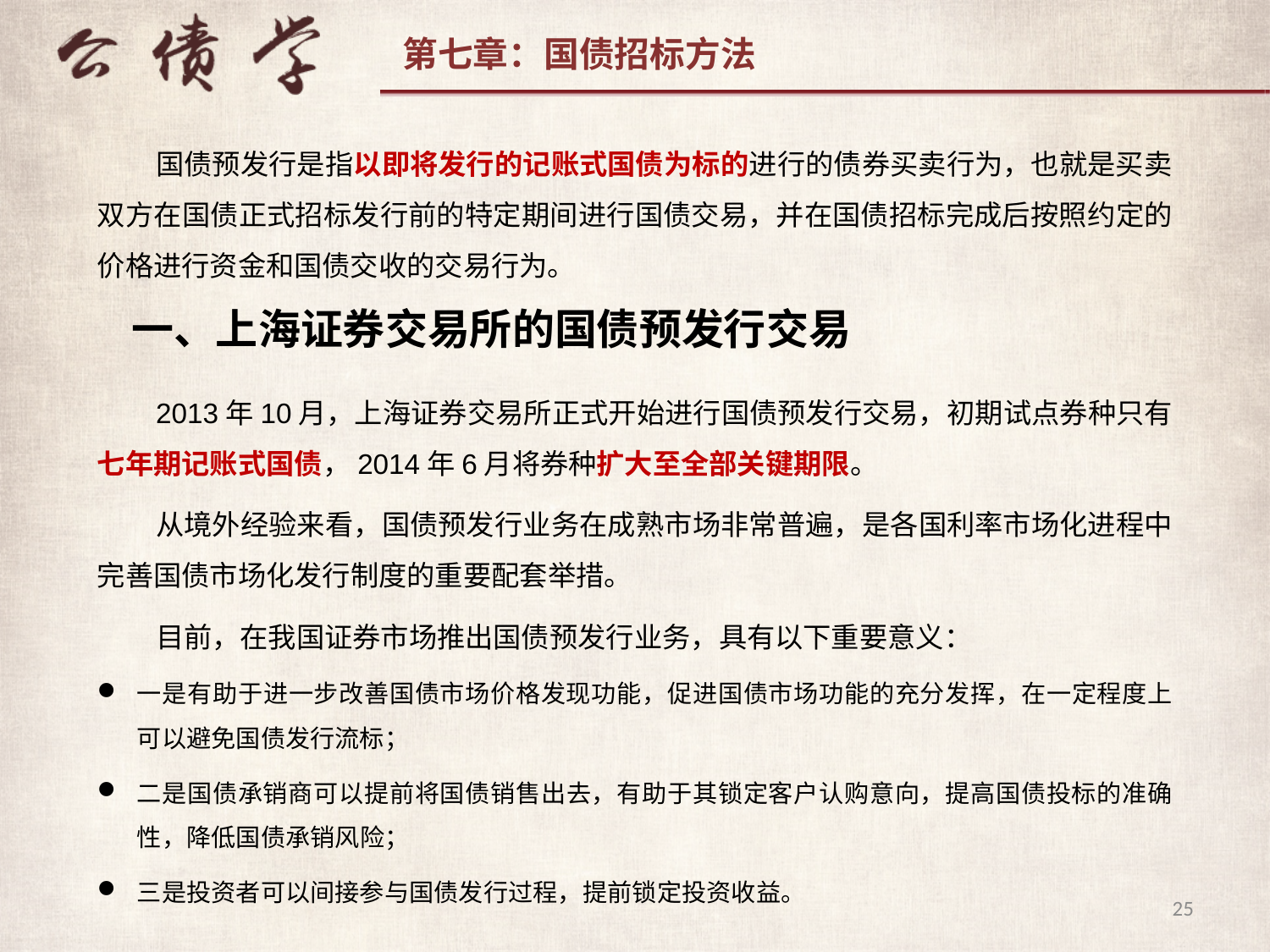

国债预发行是指以即将发行的记账式国债为标的进行的债券买卖行为，也就是买卖双方在国债正式招标发行前的特定期间进行国债交易，并在国债招标完成后按照约定的价格进行资金和国债交收的交易行为。
一、上海证券交易所的国债预发行交易
2013年10月，上海证券交易所正式开始进行国债预发行交易，初期试点券种只有七年期记账式国债，2014年6月将券种扩大至全部关键期限。
从境外经验来看，国债预发行业务在成熟市场非常普遍，是各国利率市场化进程中完善国债市场化发行制度的重要配套举措。
目前，在我国证券市场推出国债预发行业务，具有以下重要意义：
一是有助于进一步改善国债市场价格发现功能，促进国债市场功能的充分发挥，在一定程度上可以避免国债发行流标；
二是国债承销商可以提前将国债销售出去，有助于其锁定客户认购意向，提高国债投标的准确性，降低国债承销风险；
三是投资者可以间接参与国债发行过程，提前锁定投资收益。
25